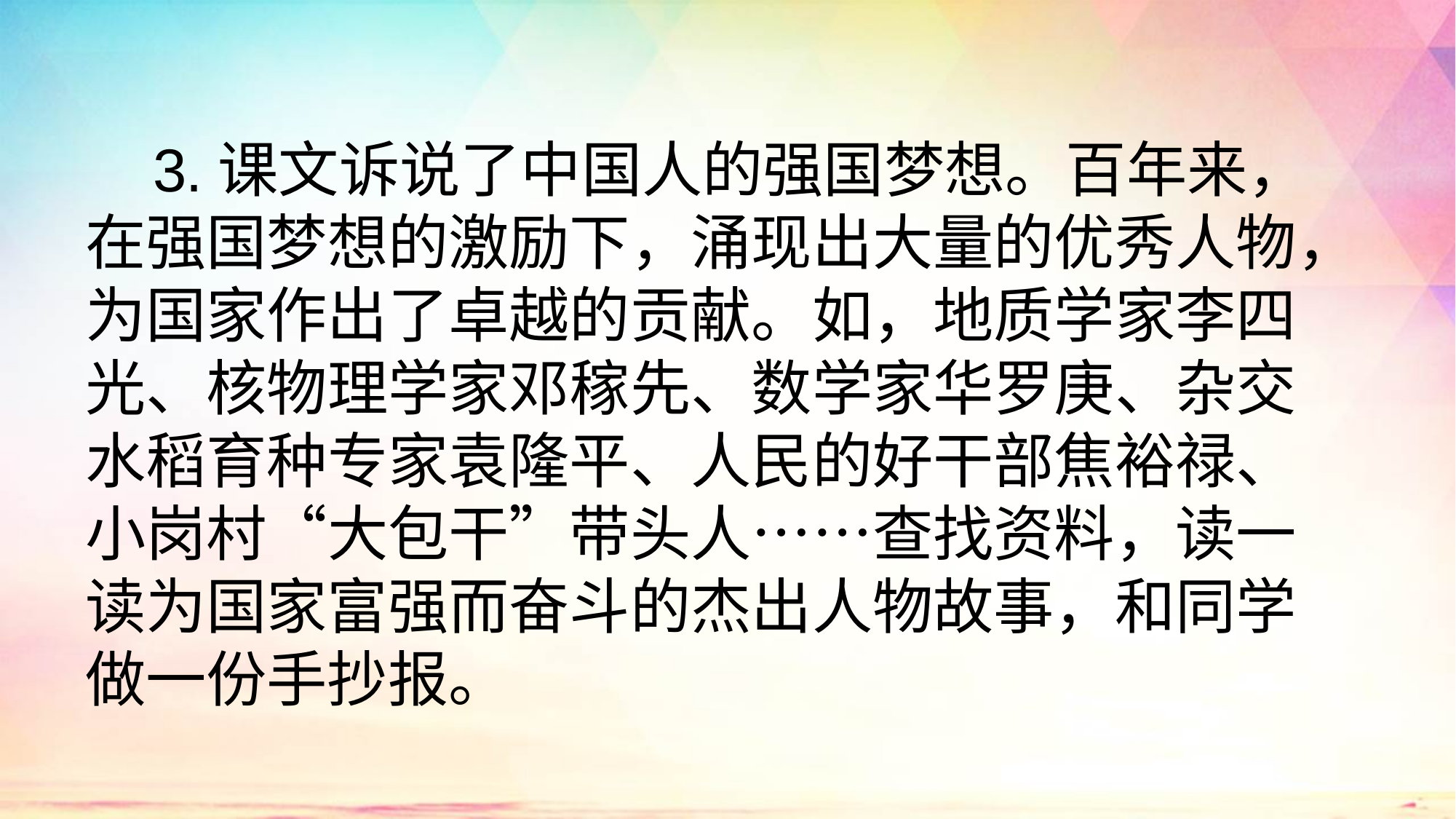

3.课文诉说了中国人的强国梦想。百年来，在强国梦想的激励下，涌现出大量的优秀人物，为国家作出了卓越的贡献。如，地质学家李四光、核物理学家邓稼先、数学家华罗庚、杂交水稻育种专家袁隆平、人民的好干部焦裕禄、小岗村“大包干”带头人……查找资料，读一读为国家富强而奋斗的杰出人物故事，和同学做一份手抄报。